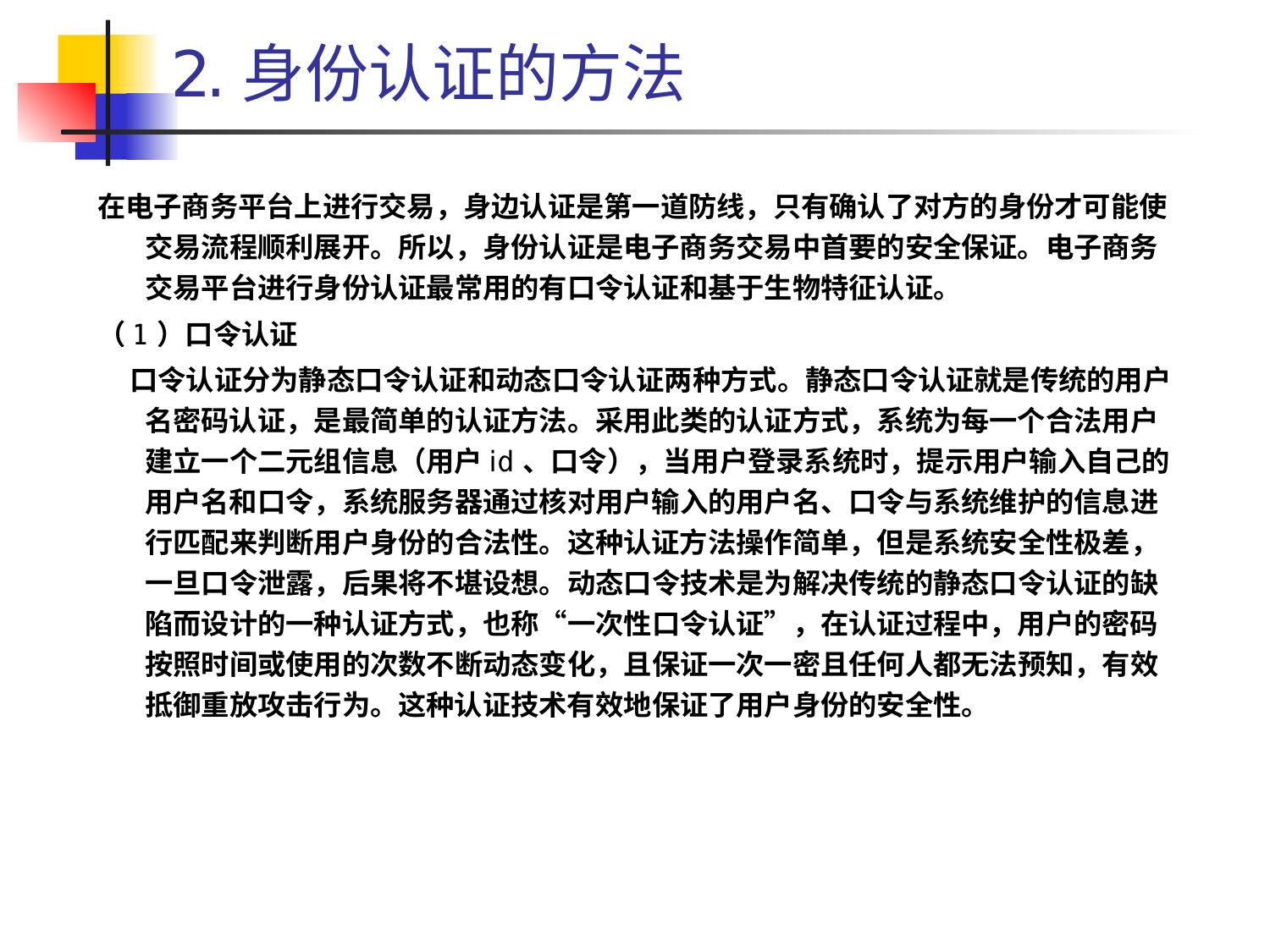

# 2.身份认证的方法
在电子商务平台上进行交易，身边认证是第一道防线，只有确认了对方的身份才可能使交易流程顺利展开。所以，身份认证是电子商务交易中首要的安全保证。电子商务交易平台进行身份认证最常用的有口令认证和基于生物特征认证。
（1）口令认证
    口令认证分为静态口令认证和动态口令认证两种方式。静态口令认证就是传统的用户名密码认证，是最简单的认证方法。采用此类的认证方式，系统为每一个合法用户建立一个二元组信息（用户id、口令），当用户登录系统时，提示用户输入自己的用户名和口令，系统服务器通过核对用户输入的用户名、口令与系统维护的信息进行匹配来判断用户身份的合法性。这种认证方法操作简单，但是系统安全性极差，一旦口令泄露，后果将不堪设想。动态口令技术是为解决传统的静态口令认证的缺陷而设计的一种认证方式，也称“一次性口令认证”，在认证过程中，用户的密码按照时间或使用的次数不断动态变化，且保证一次一密且任何人都无法预知，有效抵御重放攻击行为。这种认证技术有效地保证了用户身份的安全性。

51